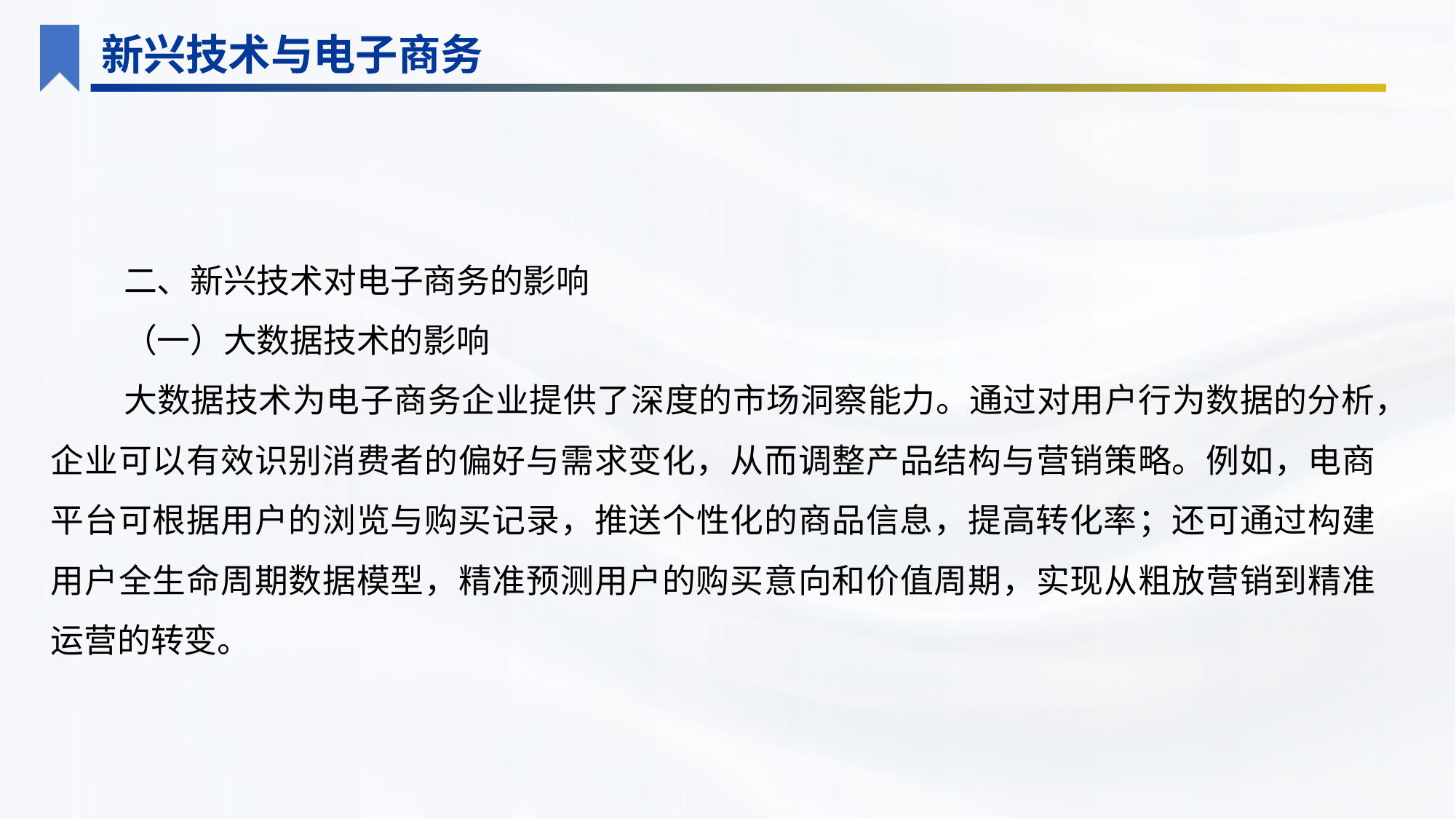

新兴技术与电子商务
二、新兴技术对电子商务的影响
（一）大数据技术的影响
大数据技术为电子商务企业提供了深度的市场洞察能力。通过对用户行为数据的分析，企业可以有效识别消费者的偏好与需求变化，从而调整产品结构与营销策略。例如，电商平台可根据用户的浏览与购买记录，推送个性化的商品信息，提高转化率；还可通过构建用户全生命周期数据模型，精准预测用户的购买意向和价值周期，实现从粗放营销到精准运营的转变。